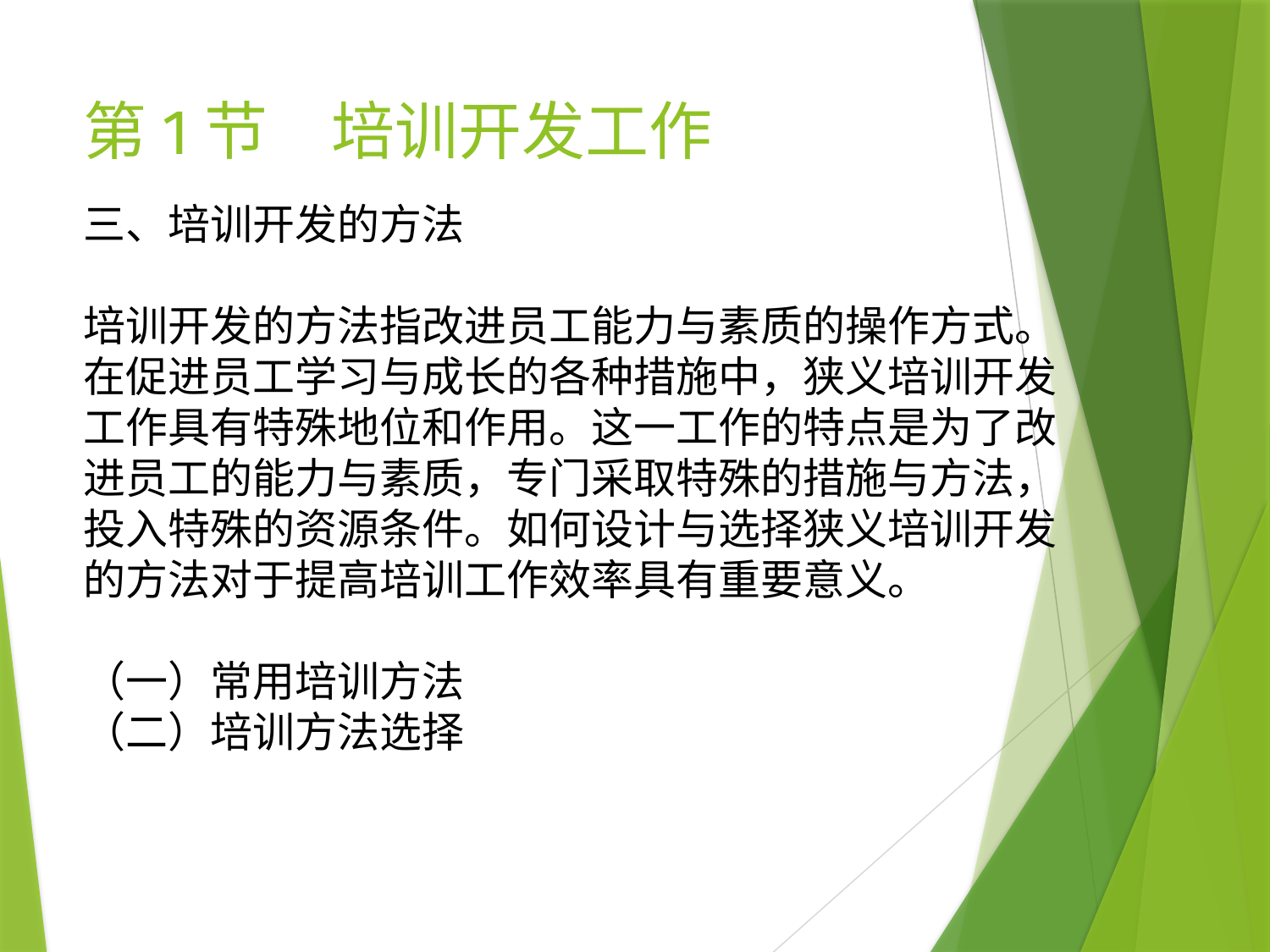

# 第1节　培训开发工作
三、培训开发的方法

培训开发的方法指改进员工能力与素质的操作方式。在促进员工学习与成长的各种措施中，狭义培训开发工作具有特殊地位和作用。这一工作的特点是为了改进员工的能力与素质，专门采取特殊的措施与方法，投入特殊的资源条件。如何设计与选择狭义培训开发的方法对于提高培训工作效率具有重要意义。

（一）常用培训方法
（二）培训方法选择